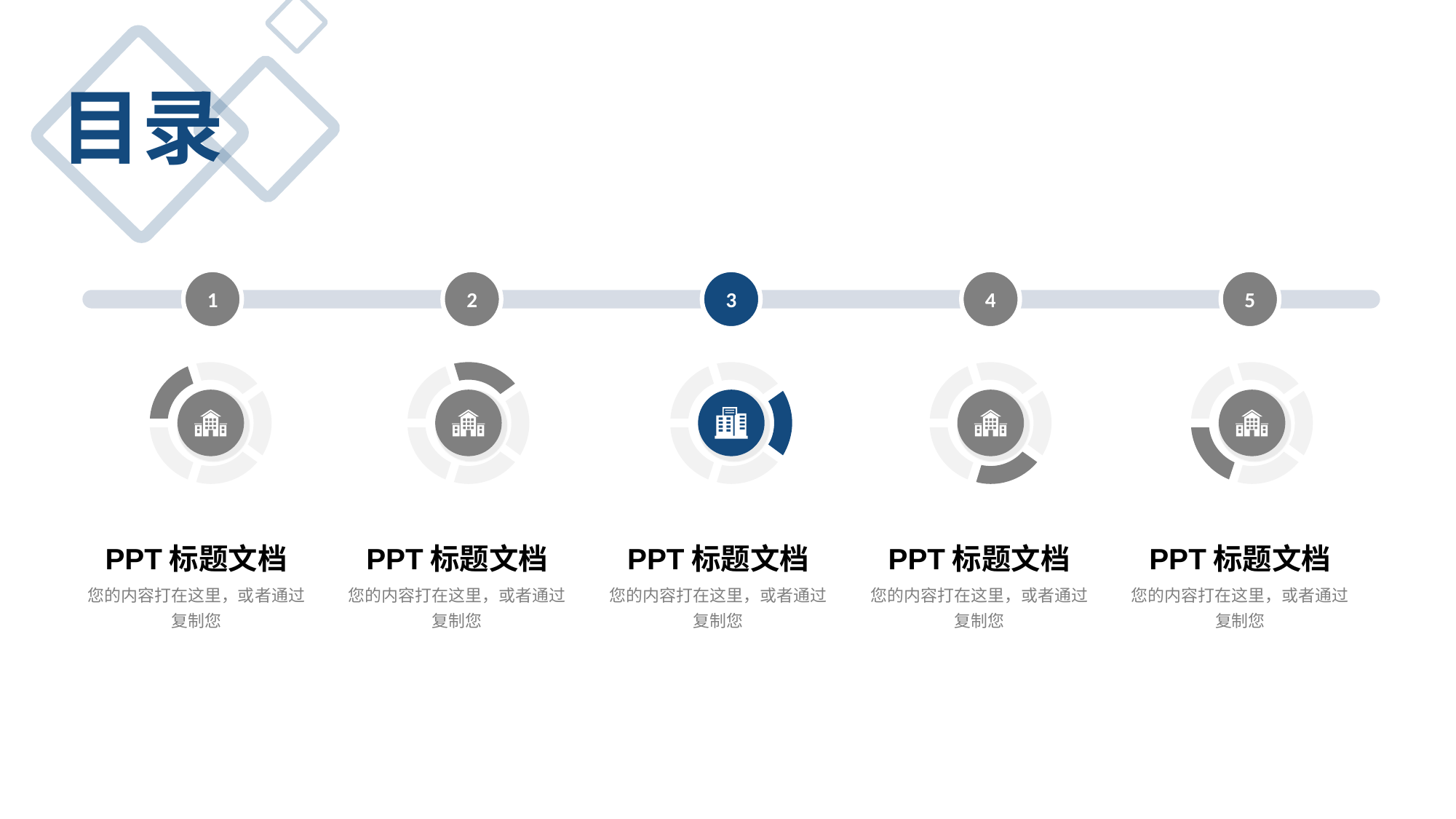

目录
1
2
3
4
5

PPT标题文档
您的内容打在这里，或者通过复制您
PPT标题文档
您的内容打在这里，或者通过复制您
PPT标题文档
您的内容打在这里，或者通过复制您
PPT标题文档
您的内容打在这里，或者通过复制您
PPT标题文档
您的内容打在这里，或者通过复制您